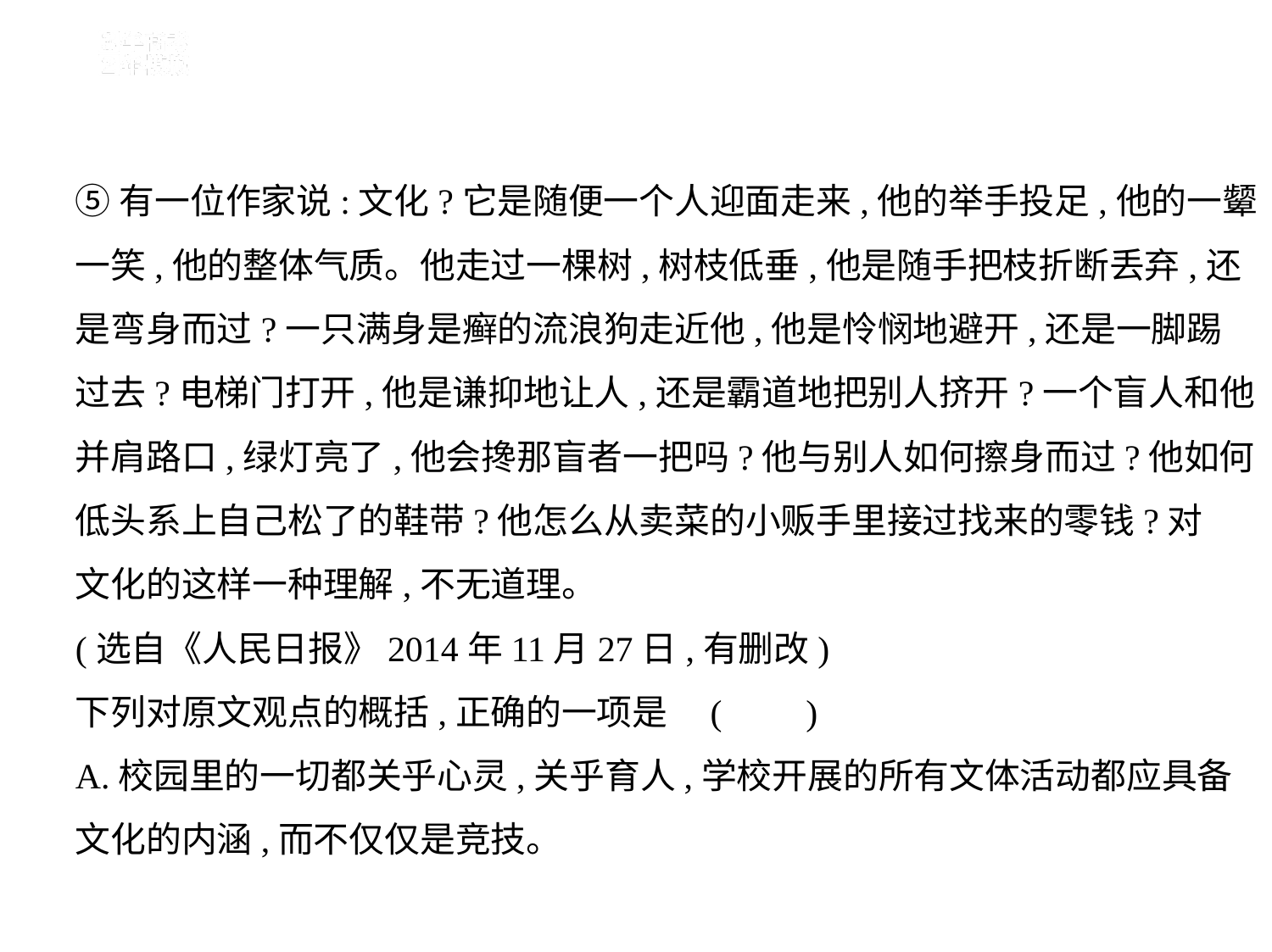

⑤有一位作家说:文化?它是随便一个人迎面走来,他的举手投足,他的一颦
一笑,他的整体气质。他走过一棵树,树枝低垂,他是随手把枝折断丢弃,还
是弯身而过?一只满身是癣的流浪狗走近他,他是怜悯地避开,还是一脚踢
过去?电梯门打开,他是谦抑地让人,还是霸道地把别人挤开?一个盲人和他
并肩路口,绿灯亮了,他会搀那盲者一把吗?他与别人如何擦身而过?他如何
低头系上自己松了的鞋带?他怎么从卖菜的小贩手里接过找来的零钱?对
文化的这样一种理解,不无道理。
(选自《人民日报》2014年11月27日,有删改)
下列对原文观点的概括,正确的一项是 (　    )
A.校园里的一切都关乎心灵,关乎育人,学校开展的所有文体活动都应具备
文化的内涵,而不仅仅是竞技。